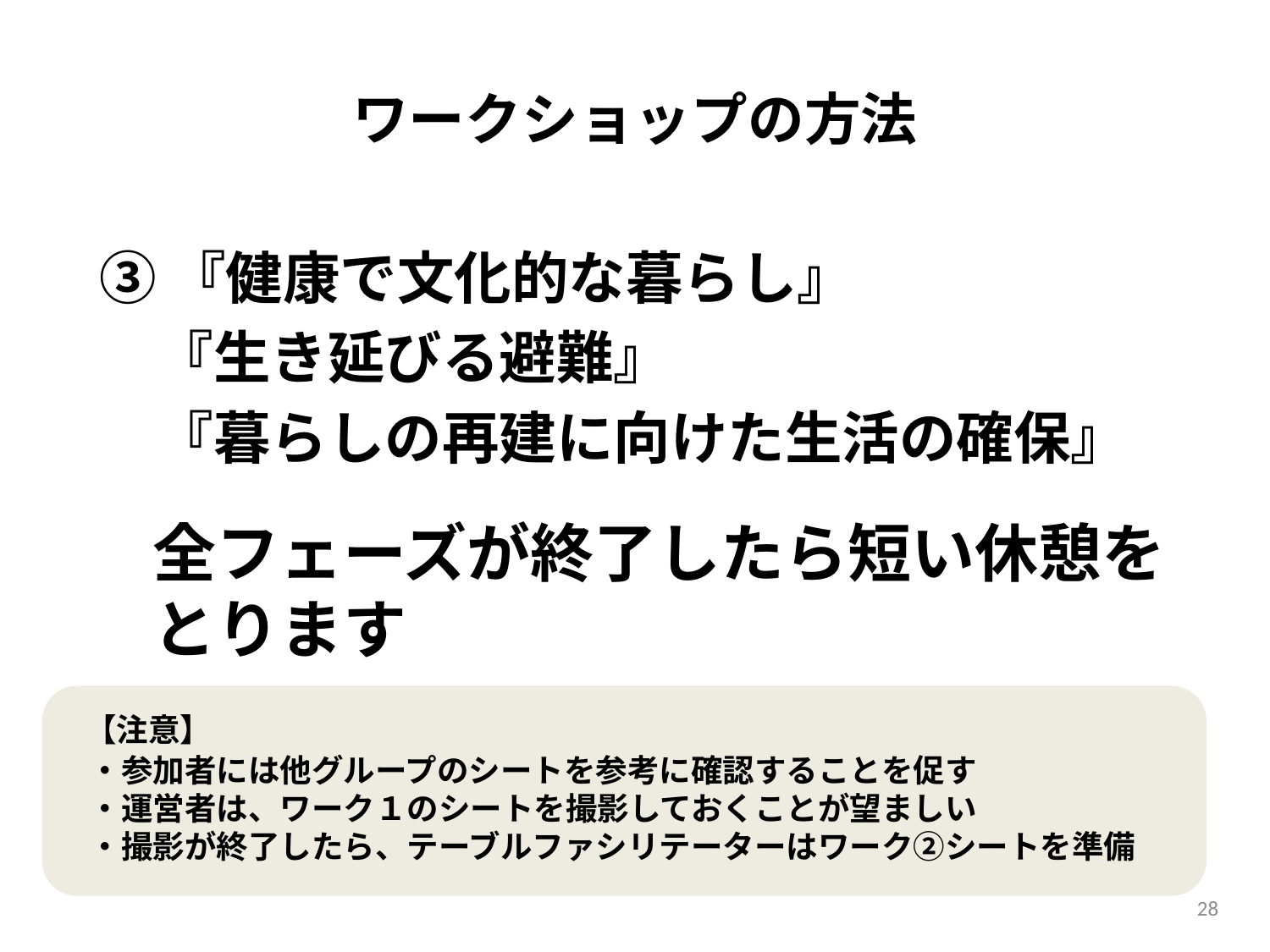

# ワークショップの方法
③『健康で文化的な暮らし』
　『生き延びる避難』
　『暮らしの再建に向けた生活の確保』
全フェーズが終了したら短い休憩をとります

【注意】
・参加者には他グループのシートを参考に確認することを促す
・運営者は、ワーク１のシートを撮影しておくことが望ましい
・撮影が終了したら、テーブルファシリテーターはワーク②シートを準備
28